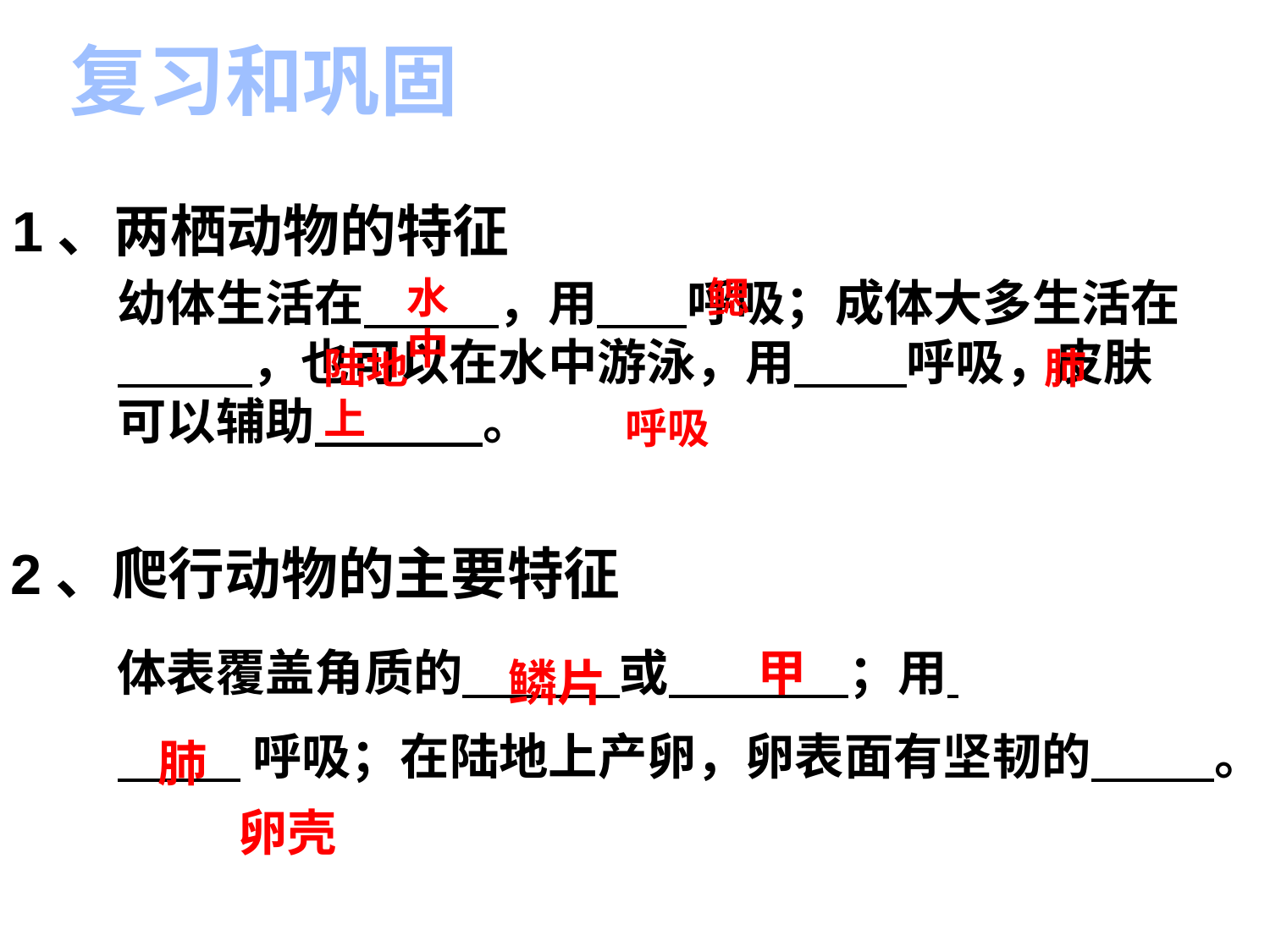

复习和巩固
1、两栖动物的特征
幼体生活在            ，用        呼吸；成体大多生活在             ，也可以在水中游泳，用          呼吸，皮肤可以辅助               。
水中
鳃
陆地上
肺
呼吸
2、爬行动物的主要特征
体表覆盖角质的              或                ；用
           呼吸；在陆地上产卵，卵表面有坚韧的           。
甲
鳞片
肺
卵壳